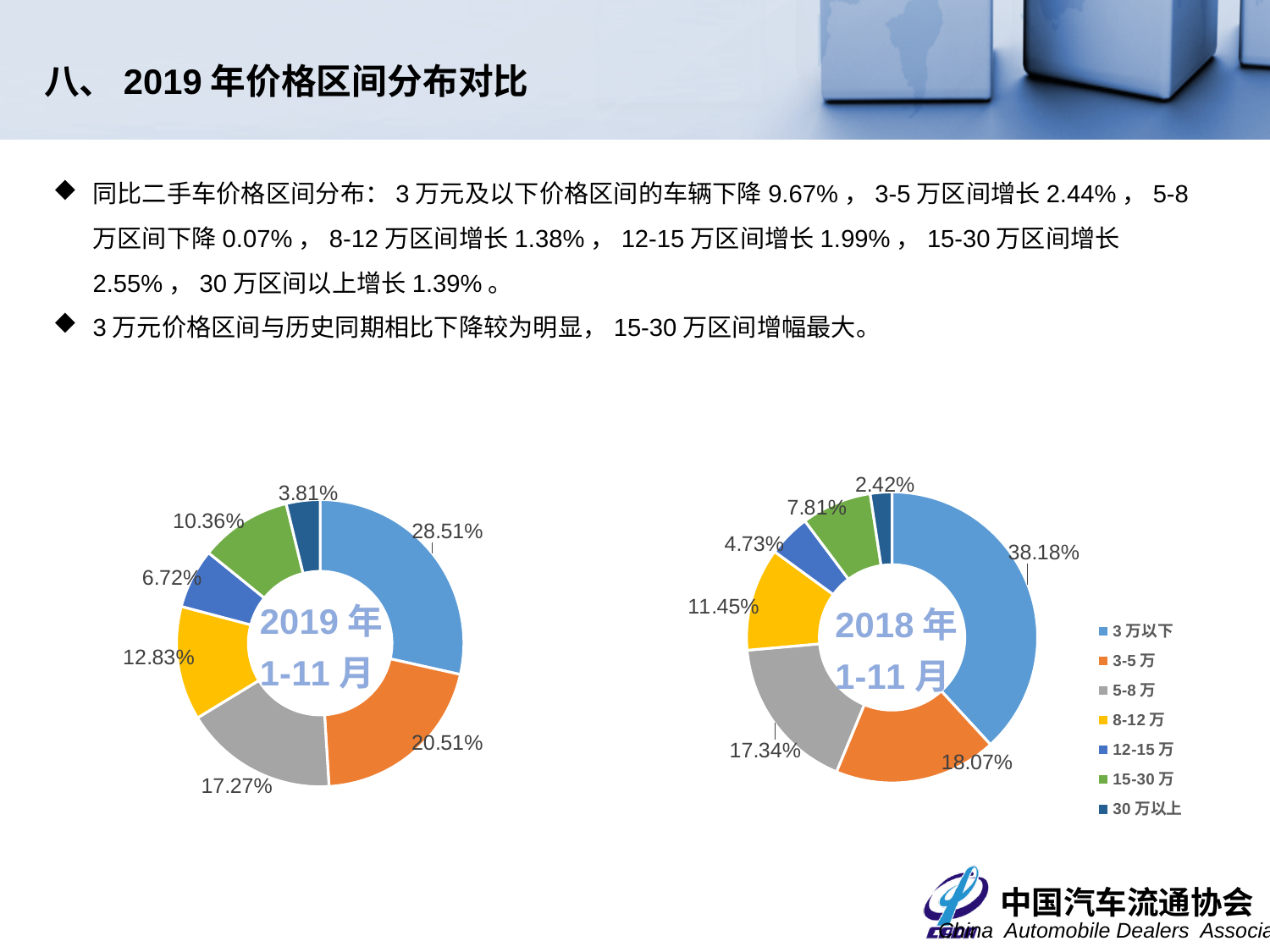

八、2019年价格区间分布对比
同比二手车价格区间分布：3万元及以下价格区间的车辆下降9.67%，3-5万区间增长2.44%，5-8万区间下降0.07%，8-12万区间增长1.38%，12-15万区间增长1.99%，15-30万区间增长2.55%，30万区间以上增长1.39%。
3万元价格区间与历史同期相比下降较为明显，15-30万区间增幅最大。

### Chart

| Category | 2018年1-10月 |
|---|---|
| 3万以下 | 0.3818 |
| 3-5万 | 0.1807 |
| 5-8万 | 0.1734 |
| 8-12万 | 0.1145 |
| 12-15万 | 0.0473 |
| 15-30万 | 0.0781 |
| 30万以上 | 0.0242 |

### Chart

| Category |  |
|---|---|
| 3万以下 | 0.2850837925906695 |
| 3-5万 | 0.20506229801108325 |
| 5-8万 | 0.1726953935550622 |
| 8-12万 | 0.12830316901878963 |
| 12-15万 | 0.06717771970381003 |
| 15-30万 | 0.10357438059913754 |
| 30万以上 | 0.03810324652144781 |